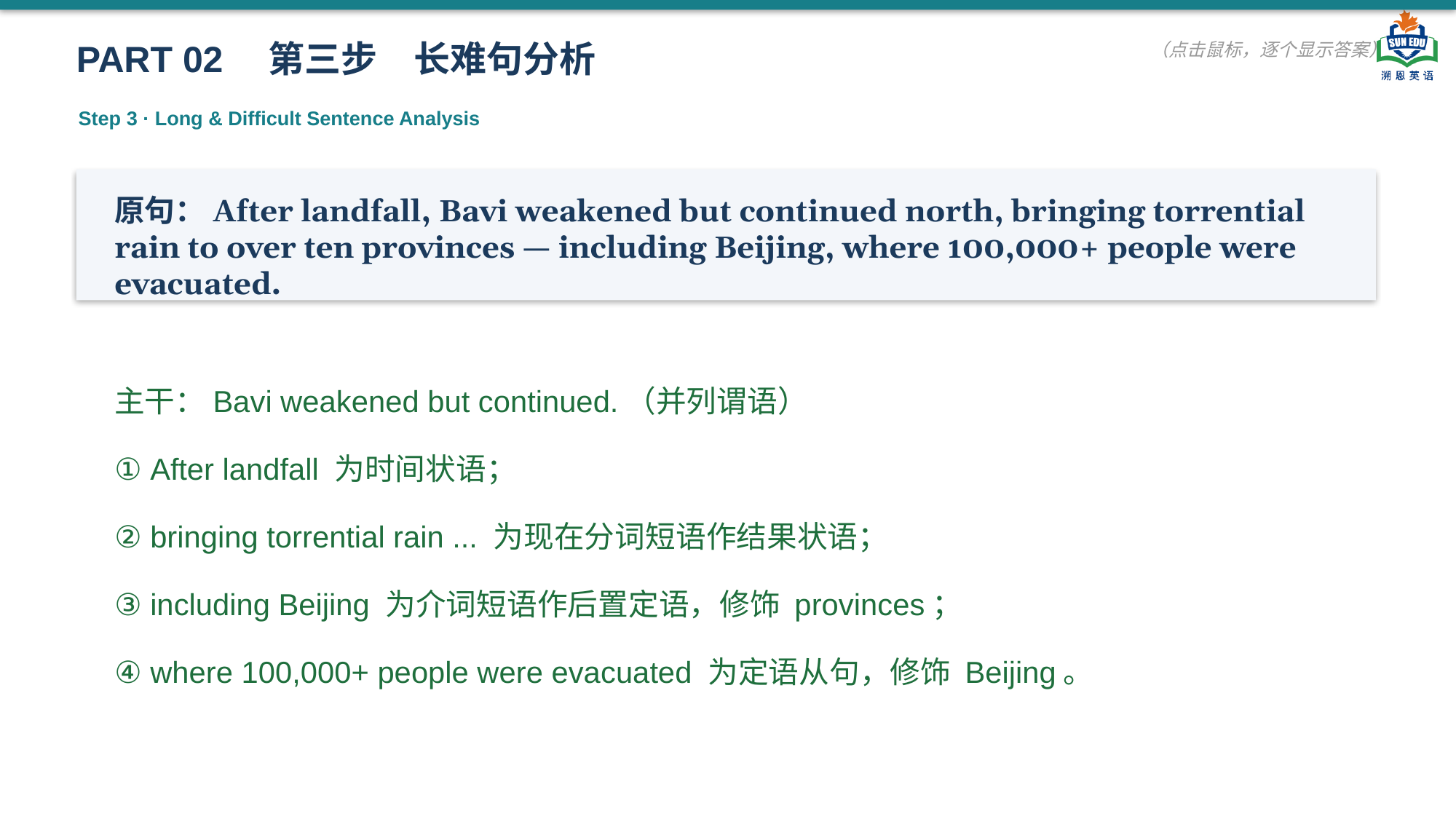

PART 02　第三步　长难句分析
（点击鼠标，逐个显示答案）
Step 3 · Long & Difficult Sentence Analysis

原句：After landfall, Bavi weakened but continued north, bringing torrential rain to over ten provinces — including Beijing, where 100,000+ people were evacuated.
主干：Bavi weakened but continued.（并列谓语）
① After landfall 为时间状语；
② bringing torrential rain ... 为现在分词短语作结果状语；
③ including Beijing 为介词短语作后置定语，修饰 provinces；
④ where 100,000+ people were evacuated 为定语从句，修饰 Beijing。